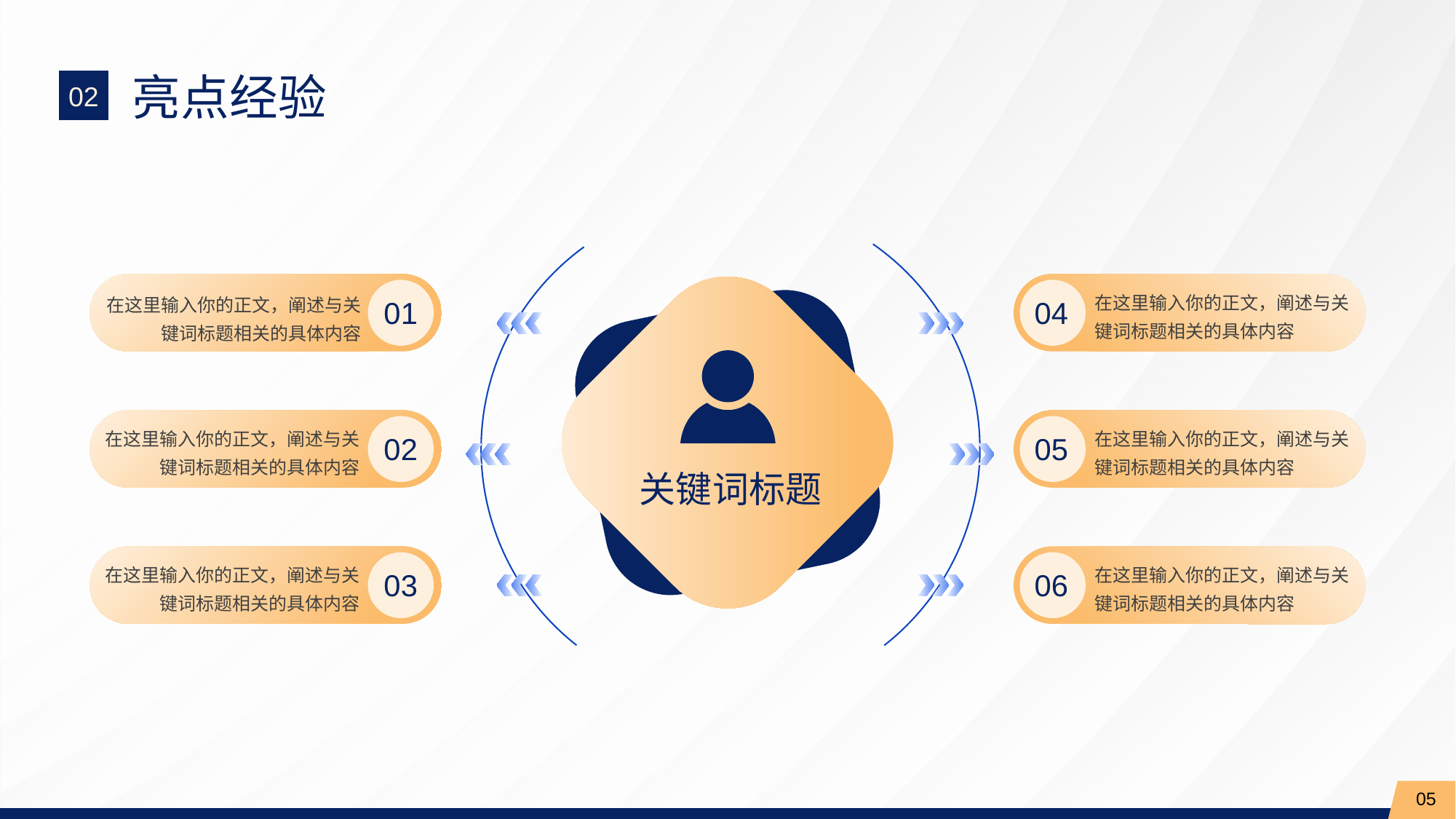

# 亮点经验
02

在这里输入你的正文，阐述与关键词标题相关的具体内容

在这里输入你的正文，阐述与关键词标题相关的具体内容
01
04

在这里输入你的正文，阐述与关键词标题相关的具体内容
在这里输入你的正文，阐述与关键词标题相关的具体内容

02
05

关键词标题

在这里输入你的正文，阐述与关键词标题相关的具体内容
在这里输入你的正文，阐述与关键词标题相关的具体内容

03
06

05